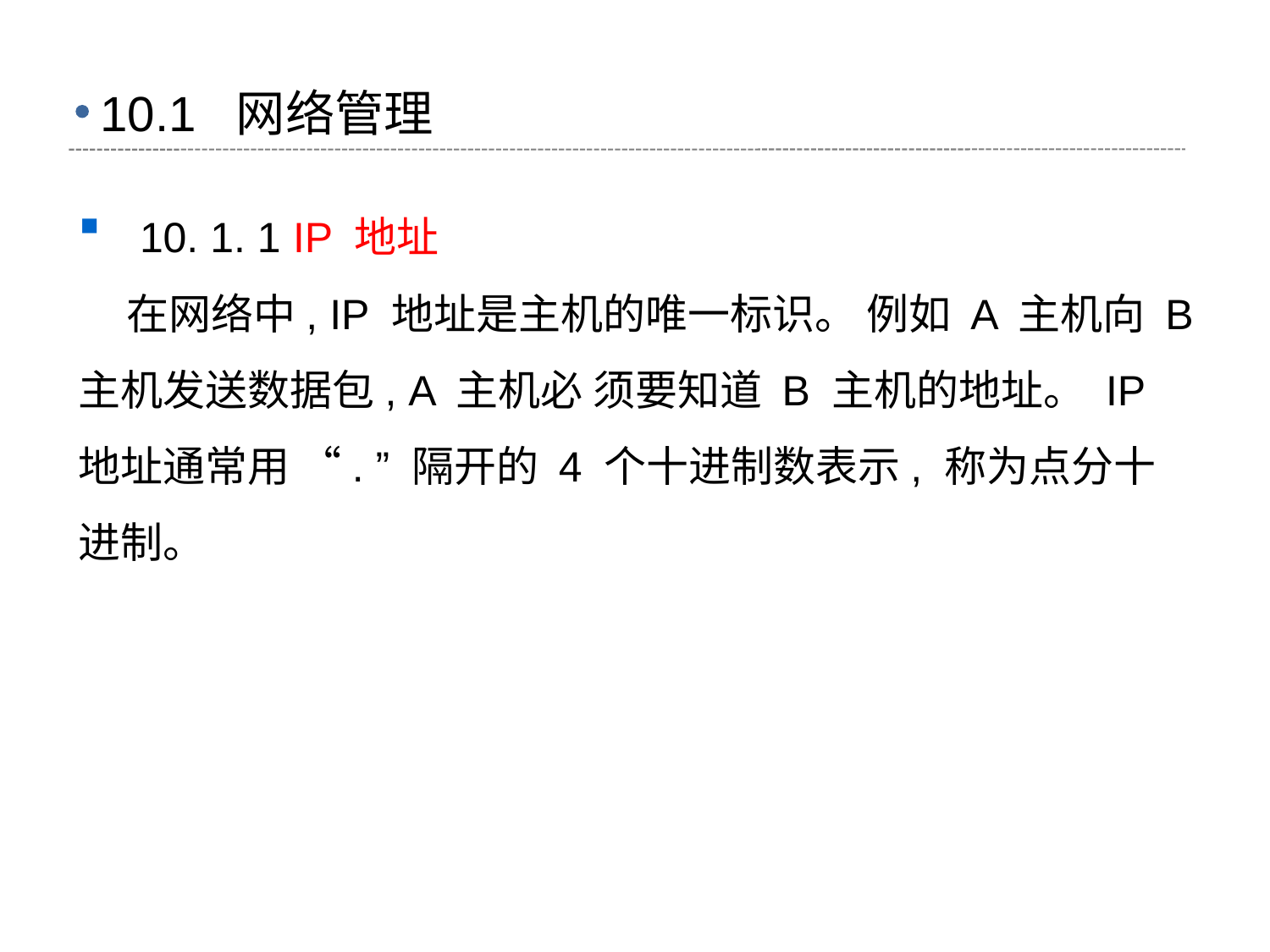

# 10.1  网络管理
 10. 1. 1 IP 地址
    在网络中, IP 地址是主机的唯一标识。 例如 A 主机向 B 主机发送数据包, A 主机必 须要知道 B 主机的地址。 IP 地址通常用 “. ” 隔开的 4 个十进制数表示, 称为点分十进制。